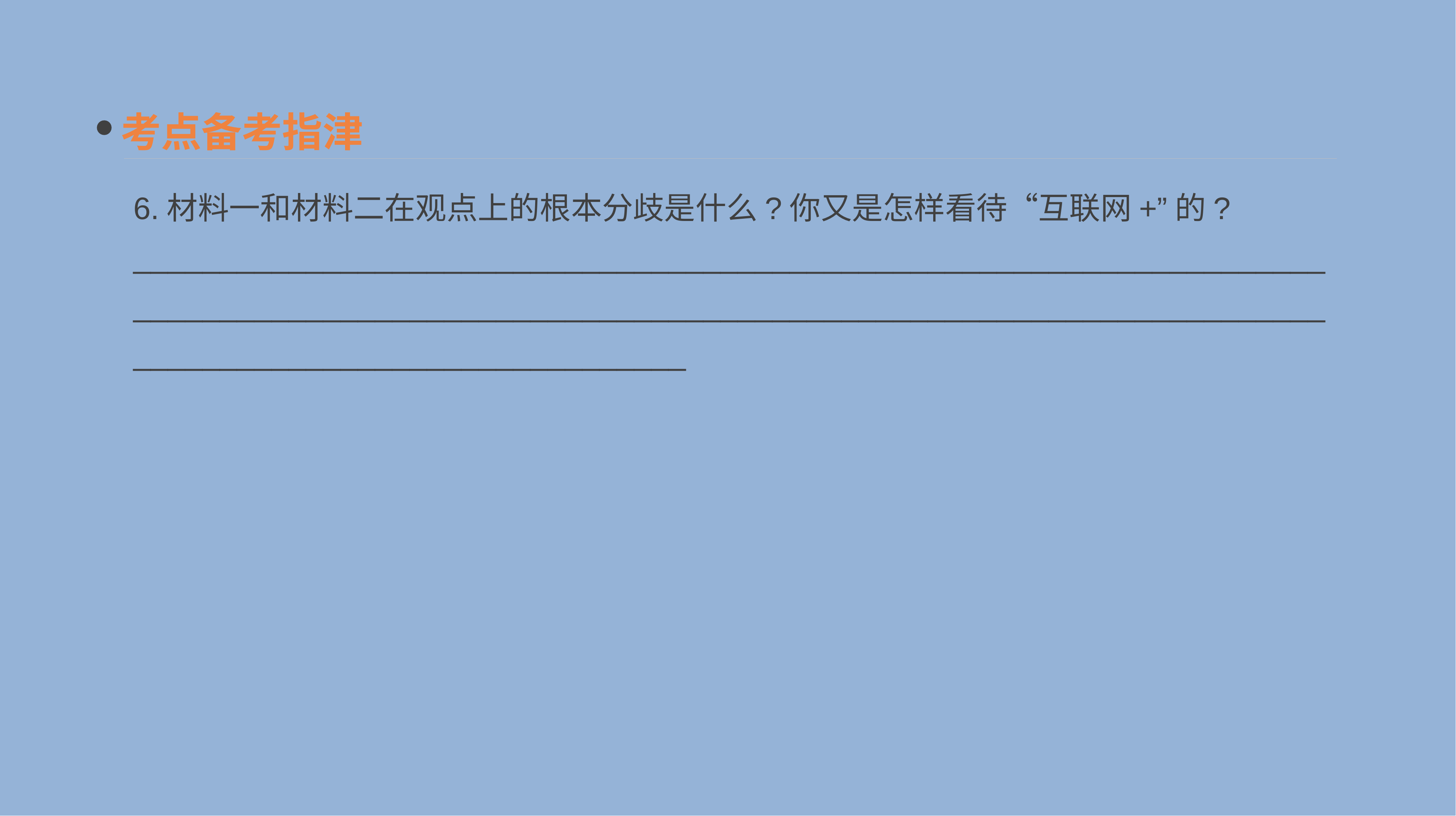

考点备考指津

6.材料一和材料二在观点上的根本分歧是什么?你又是怎样看待“互联网+”的?
__________________________________________________________________________________________________________________________________________________________________________